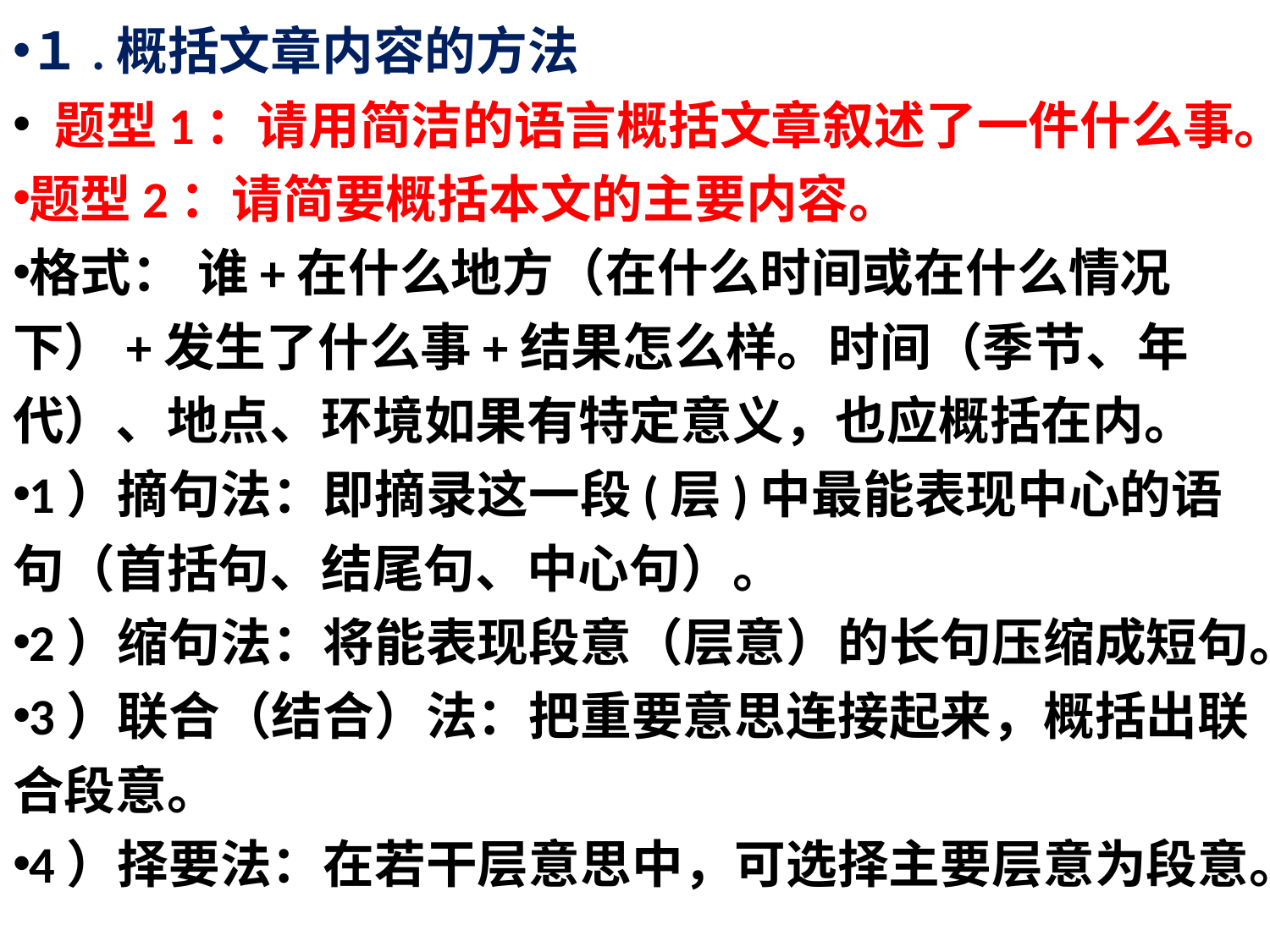

１.概括文章内容的方法
 题型1：请用简洁的语言概括文章叙述了一件什么事。
题型2：请简要概括本文的主要内容。
格式： 谁+在什么地方（在什么时间或在什么情况下）+发生了什么事+结果怎么样。时间（季节、年代）、地点、环境如果有特定意义，也应概括在内。
1）摘句法：即摘录这一段(层)中最能表现中心的语句（首括句、结尾句、中心句）。
2）缩句法：将能表现段意（层意）的长句压缩成短句。
3）联合（结合）法：把重要意思连接起来，概括出联合段意。
4）择要法：在若干层意思中，可选择主要层意为段意。

#